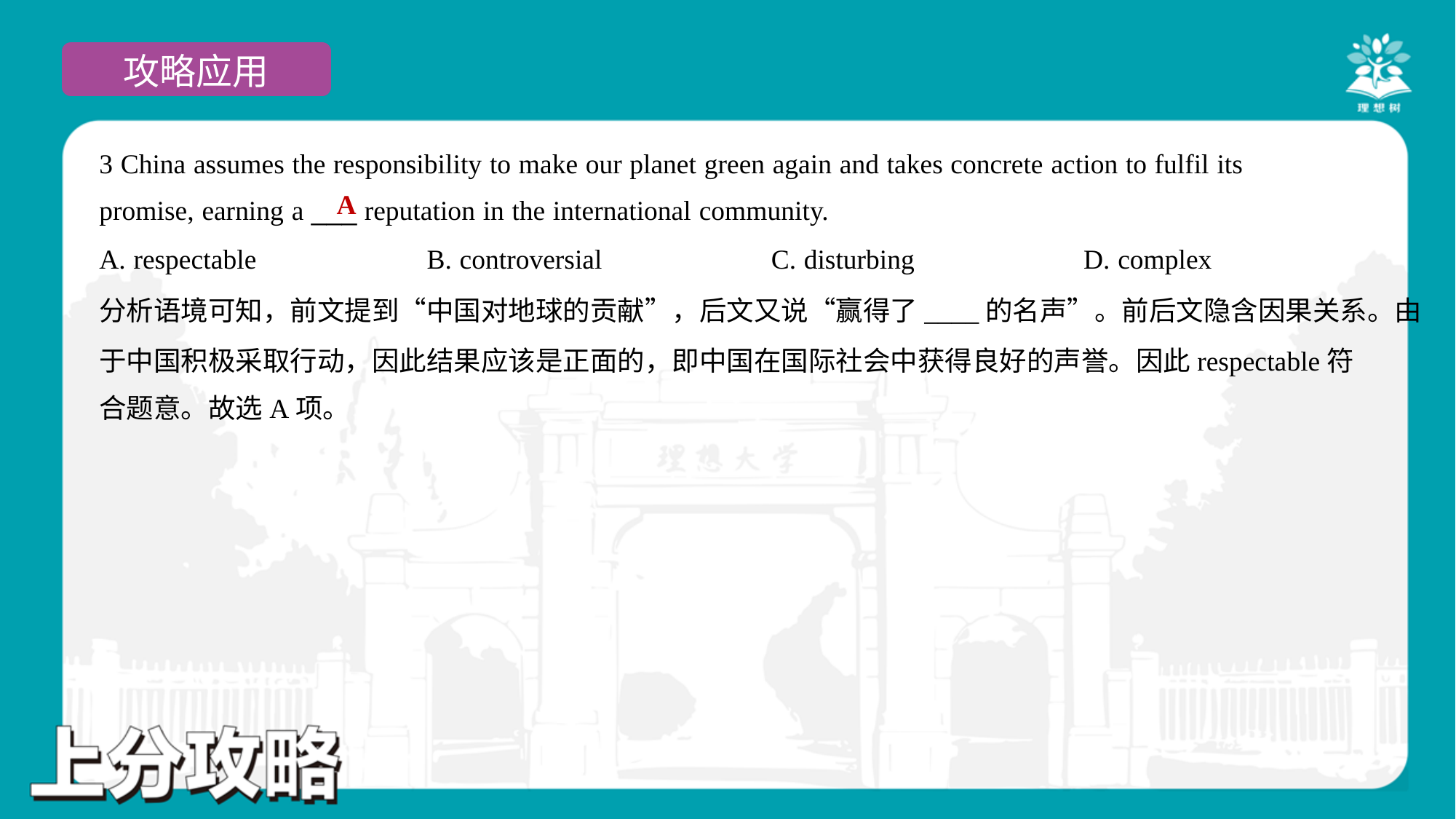

3 China assumes the responsibility to make our planet green again and takes concrete action to fulfil its
promise, earning a ___ reputation in the international community.
A
A. respectable	B. controversial	C. disturbing	D. complex
分析语境可知，前文提到“中国对地球的贡献”，后文又说“赢得了____的名声”。前后文隐含因果关系。由
于中国积极采取行动，因此结果应该是正面的，即中国在国际社会中获得良好的声誉。因此respectable符
合题意。故选A项。